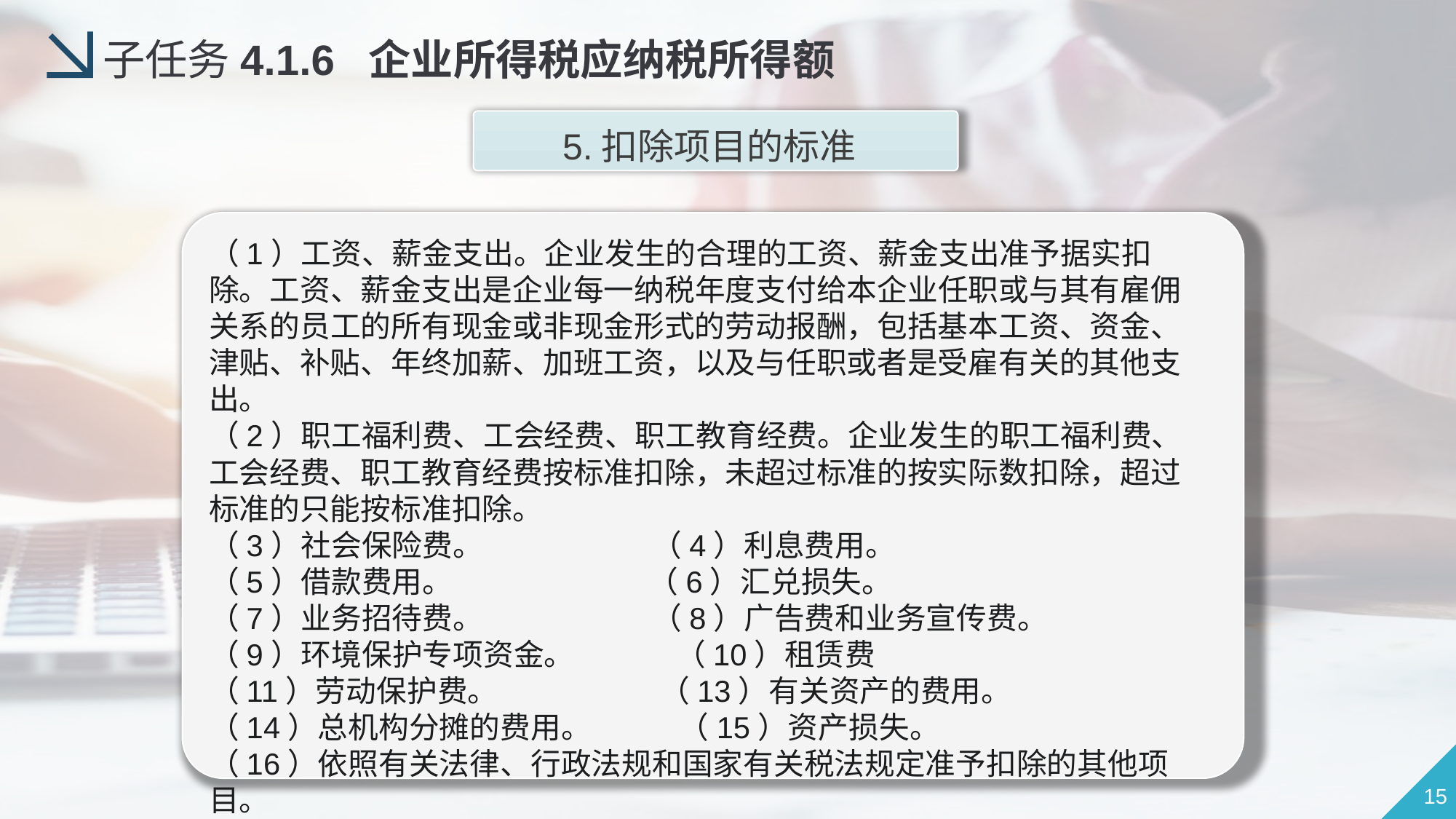

子任务4.1.6  企业所得税应纳税所得额

5.扣除项目的标准

（1）工资、薪金支出。企业发生的合理的工资、薪金支出准予据实扣除。工资、薪金支出是企业每一纳税年度支付给本企业任职或与其有雇佣关系的员工的所有现金或非现金形式的劳动报酬，包括基本工资、资金、津贴、补贴、年终加薪、加班工资，以及与任职或者是受雇有关的其他支出。
（2）职工福利费、工会经费、职工教育经费。企业发生的职工福利费、工会经费、职工教育经费按标准扣除，未超过标准的按实际数扣除，超过标准的只能按标准扣除。
（3）社会保险费。                         （4）利息费用。
（5）借款费用。                             （6）汇兑损失。
（7）业务招待费。                         （8）广告费和业务宣传费。
（9）环境保护专项资金。               （10）租赁费
（11）劳动保护费。                        （13）有关资产的费用。
（14）总机构分摊的费用。             （15）资产损失。
（16）依照有关法律、行政法规和国家有关税法规定准予扣除的其他项目。